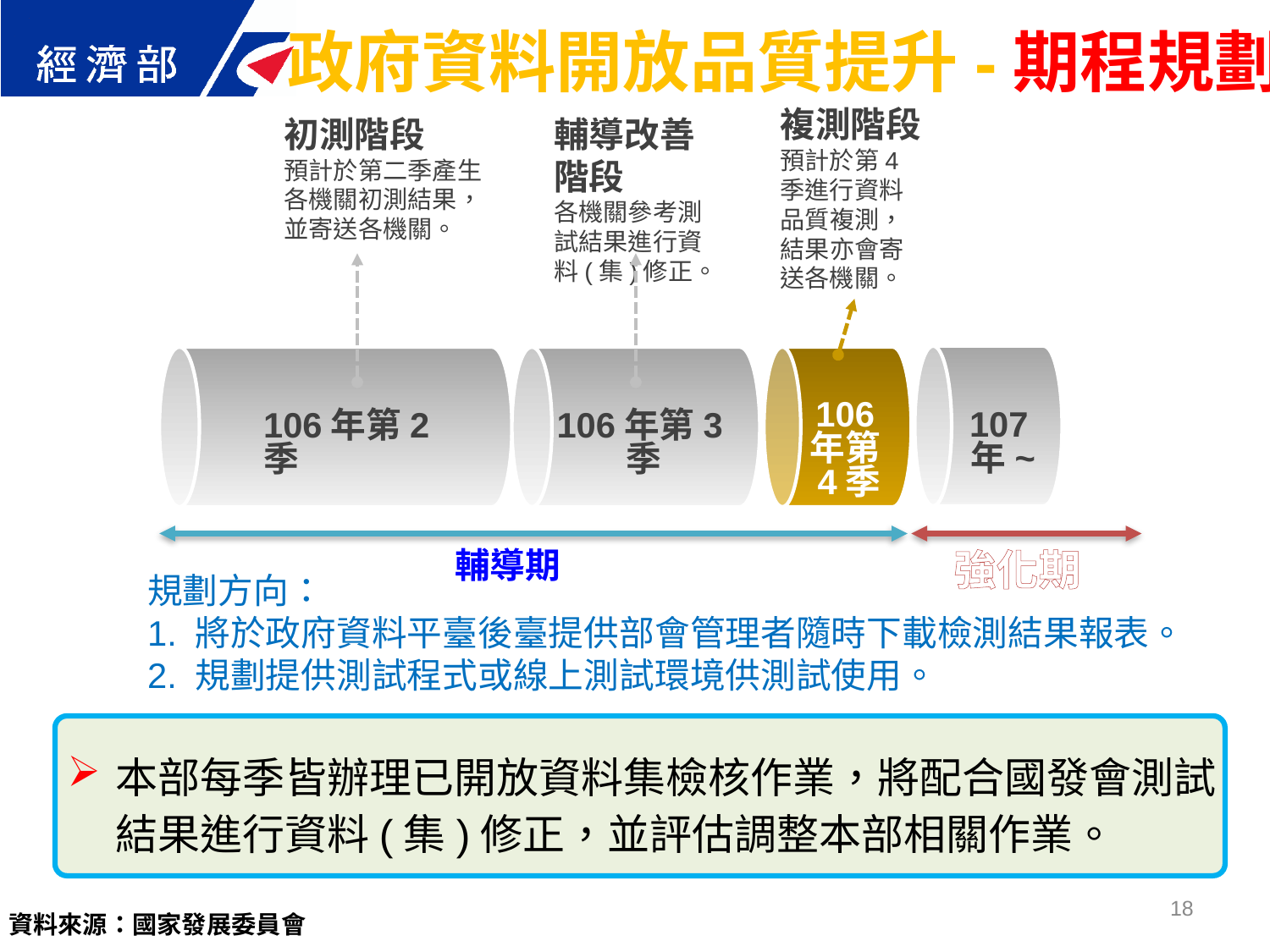

政府資料開放品質提升-期程規劃
複測階段
預計於第4季進行資料品質複測，結果亦會寄送各機關。
初測階段
預計於第二季產生各機關初測結果，並寄送各機關。
輔導改善階段
各機關參考測試結果進行資料(集)修正。

106年第4季
107年~
106年第2季
106年第3季
輔導期
強化期
規劃方向：
將於政府資料平臺後臺提供部會管理者隨時下載檢測結果報表。
規劃提供測試程式或線上測試環境供測試使用。

本部每季皆辦理已開放資料集檢核作業，將配合國發會測試結果進行資料(集)修正，並評估調整本部相關作業。
18
資料來源：國家發展委員會